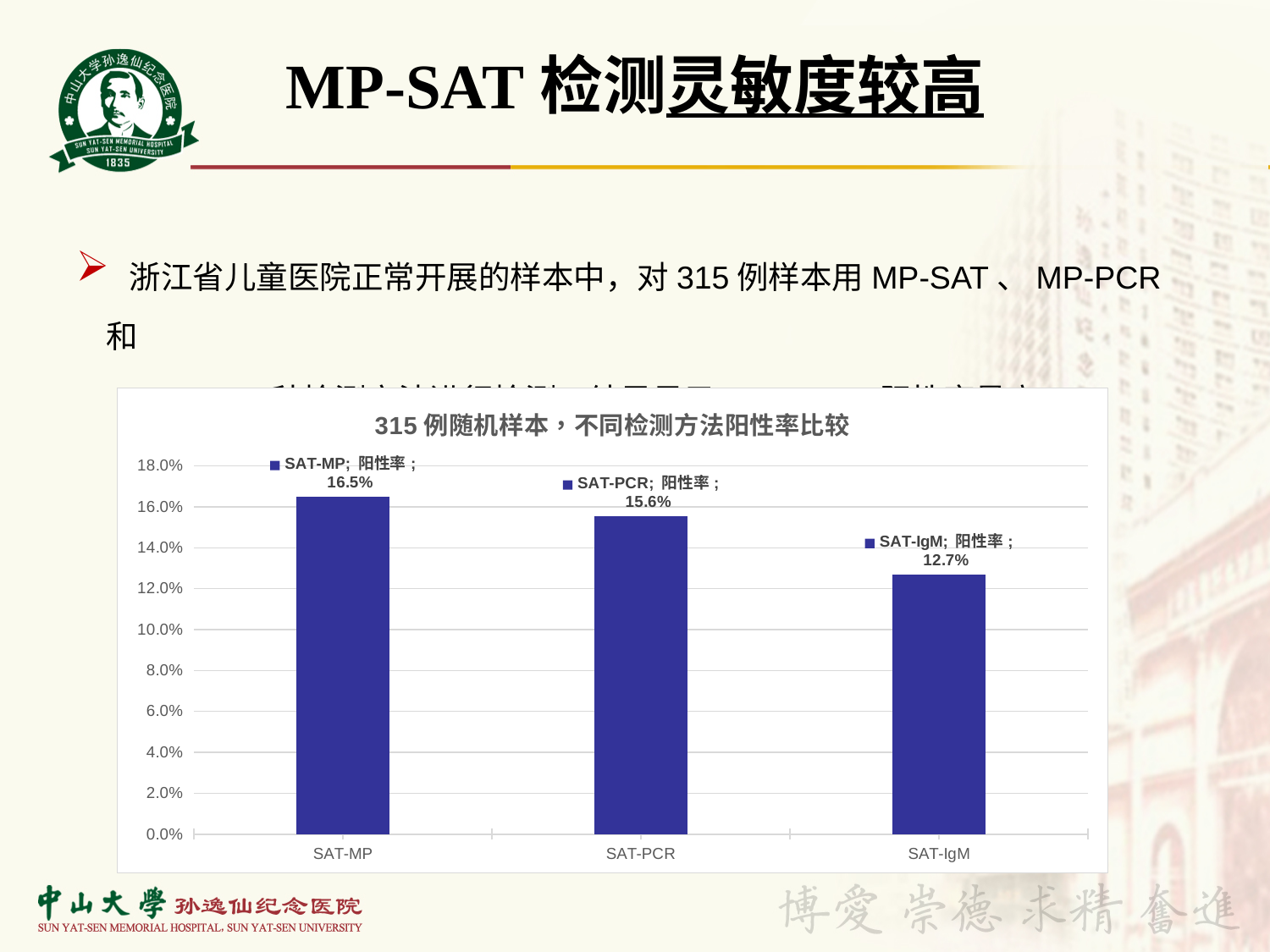

# MP-SAT检测灵敏度较高
 浙江省儿童医院正常开展的样本中，对315例样本用MP-SAT、MP-PCR和
     MP-IgM三种检测方法进行检测，结果显示，MP-SAT阳性率最高。

### Chart: 315例随机样本，不同检测方法阳性率比较

| Category | 阳性率 |
|---|---|
| SAT-MP | 0.16507936507936521 |
| SAT-PCR | 0.155555555555556 |
| SAT-IgM | 0.126984126984127 |